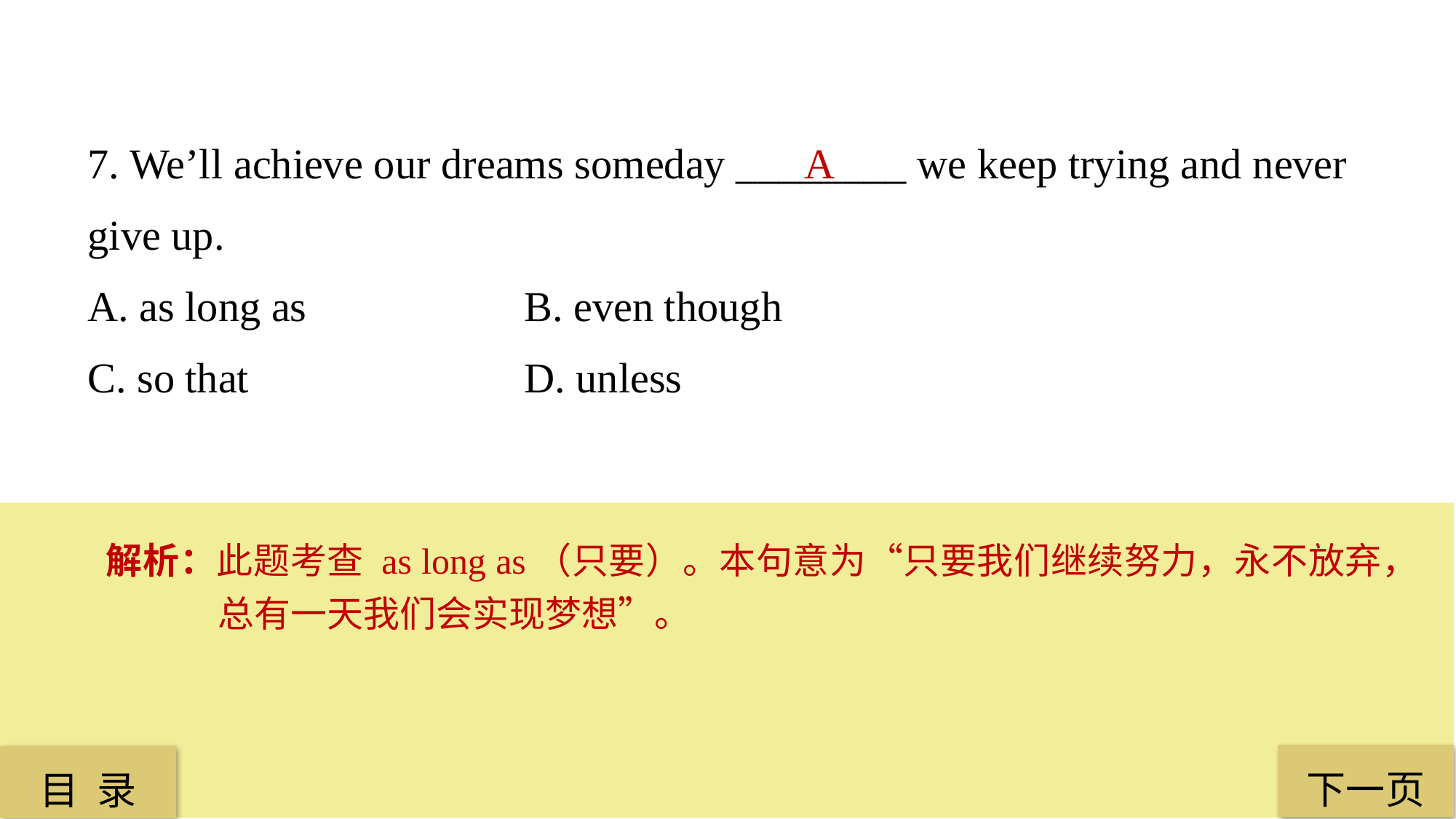

7. We’ll achieve our dreams someday ________ we keep trying and never give up.
A. as long as 		B. even though
C. so that 			D. unless
A
解析：此题考查 as long as（只要）。本句意为“只要我们继续努力，永不放弃，总有一天我们会实现梦想”。